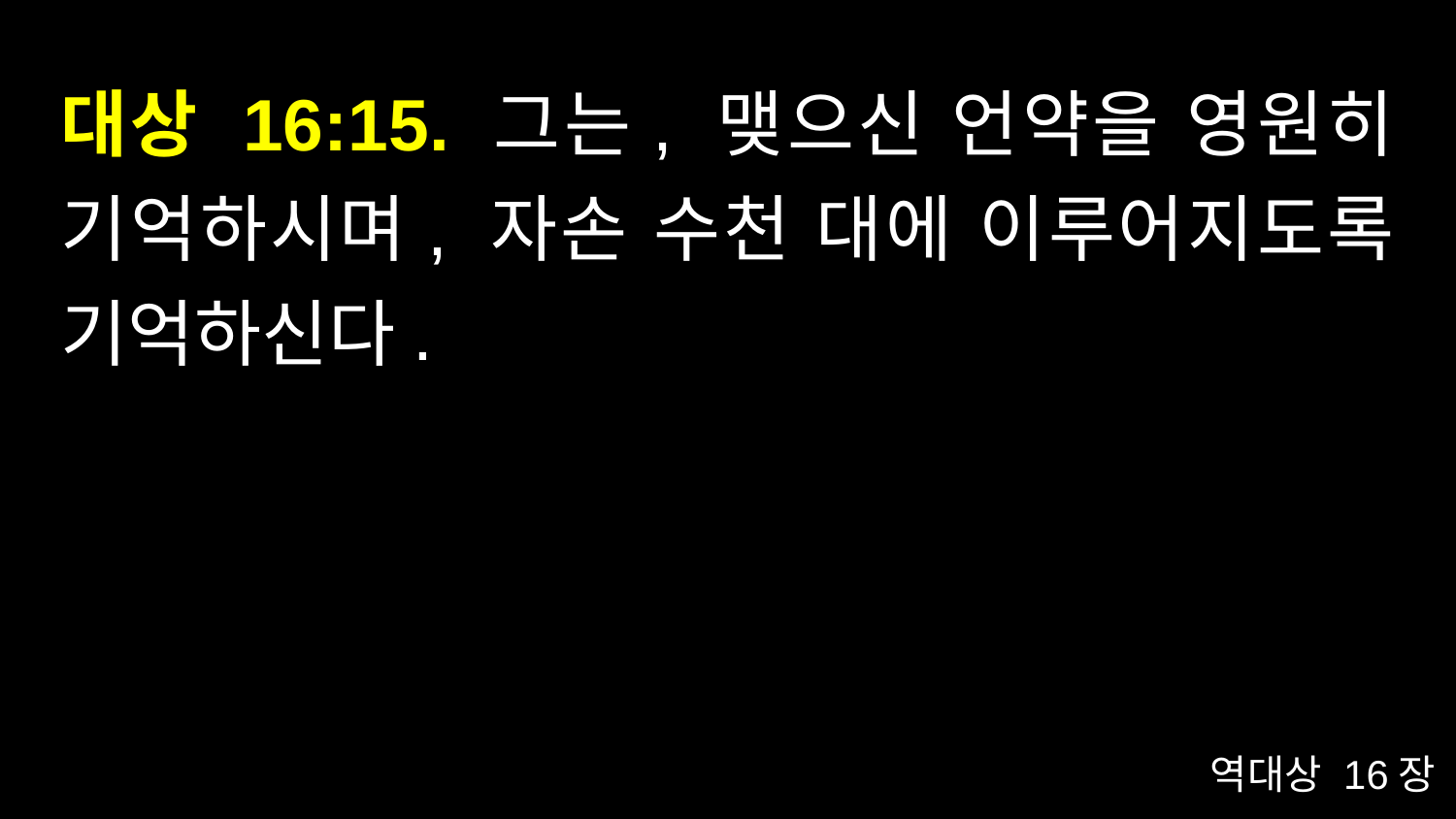

# 대상 16:15. 그는, 맺으신 언약을 영원히 기억하시며, 자손 수천 대에 이루어지도록 기억하신다.
역대상 16장